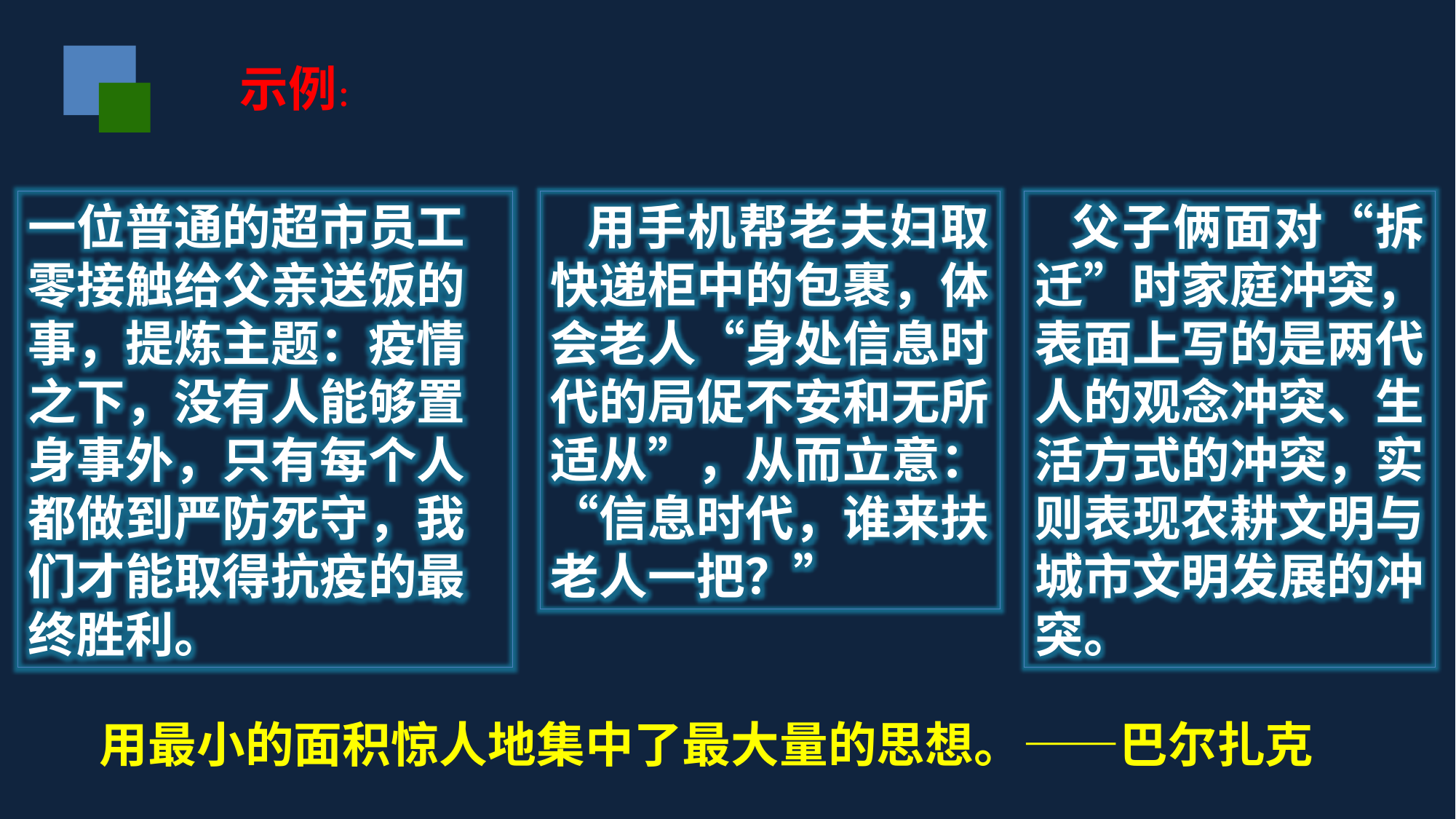

示例：
一位普通的超市员工零接触给父亲送饭的事，提炼主题：疫情之下，没有人能够置身事外，只有每个人都做到严防死守，我们才能取得抗疫的最终胜利。
用手机帮老夫妇取快递柜中的包裹，体会老人“身处信息时代的局促不安和无所适从”，从而立意：“信息时代，谁来扶老人一把？”
父子俩面对“拆迁”时家庭冲突，表面上写的是两代人的观念冲突、生活方式的冲突，实则表现农耕文明与城市文明发展的冲突。
用最小的面积惊人地集中了最大量的思想。——巴尔扎克